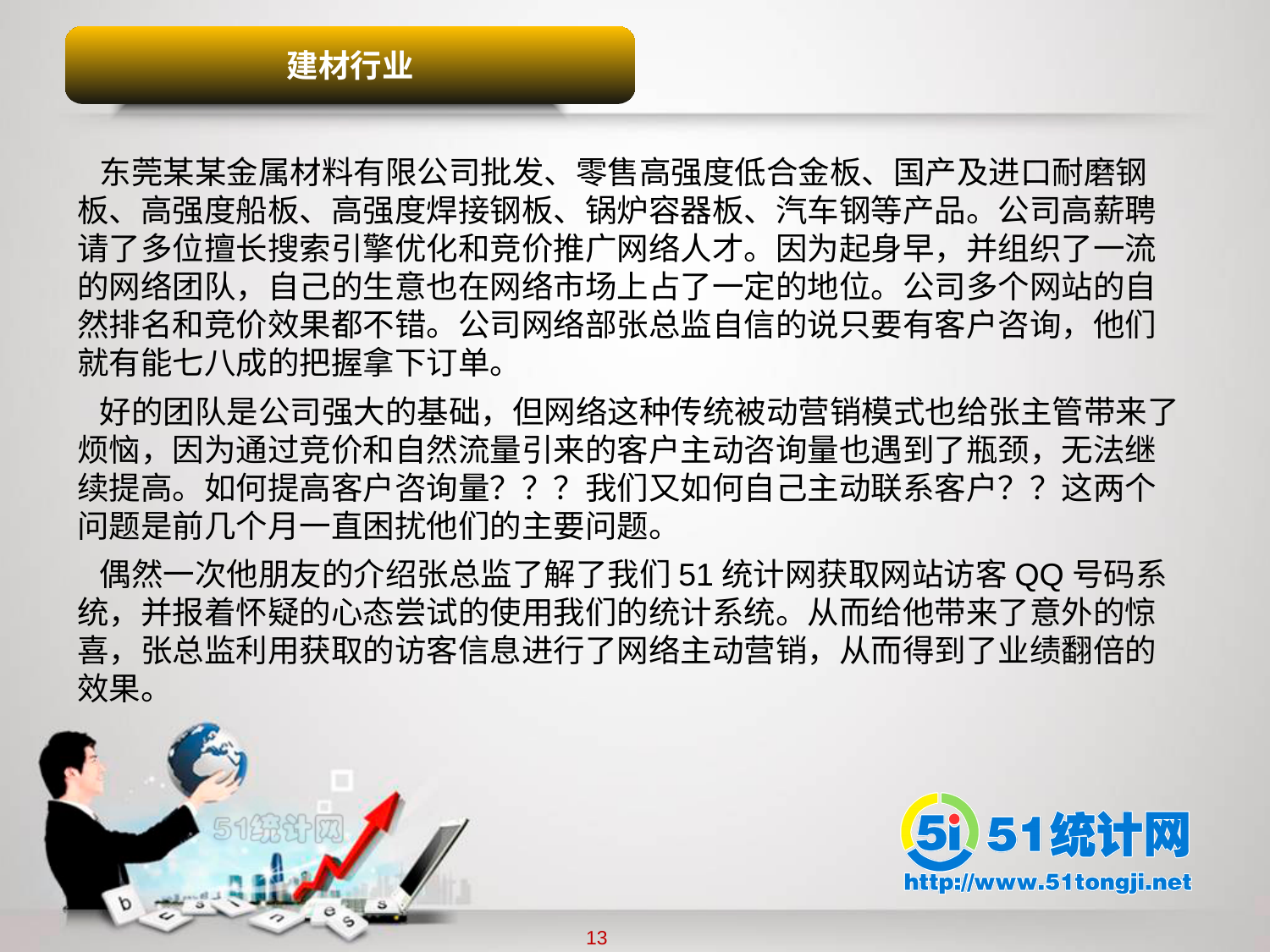

建材行业

  东莞某某金属材料有限公司批发、零售高强度低合金板、国产及进口耐磨钢板、高强度船板、高强度焊接钢板、锅炉容器板、汽车钢等产品。公司高薪聘请了多位擅长搜索引擎优化和竞价推广网络人才。因为起身早，并组织了一流的网络团队，自己的生意也在网络市场上占了一定的地位。公司多个网站的自然排名和竞价效果都不错。公司网络部张总监自信的说只要有客户咨询，他们就有能七八成的把握拿下订单。
  好的团队是公司强大的基础，但网络这种传统被动营销模式也给张主管带来了烦恼，因为通过竞价和自然流量引来的客户主动咨询量也遇到了瓶颈，无法继续提高。如何提高客户咨询量？？？我们又如何自己主动联系客户？？这两个问题是前几个月一直困扰他们的主要问题。
  偶然一次他朋友的介绍张总监了解了我们51统计网获取网站访客QQ号码系统，并报着怀疑的心态尝试的使用我们的统计系统。从而给他带来了意外的惊喜，张总监利用获取的访客信息进行了网络主动营销，从而得到了业绩翻倍的效果。